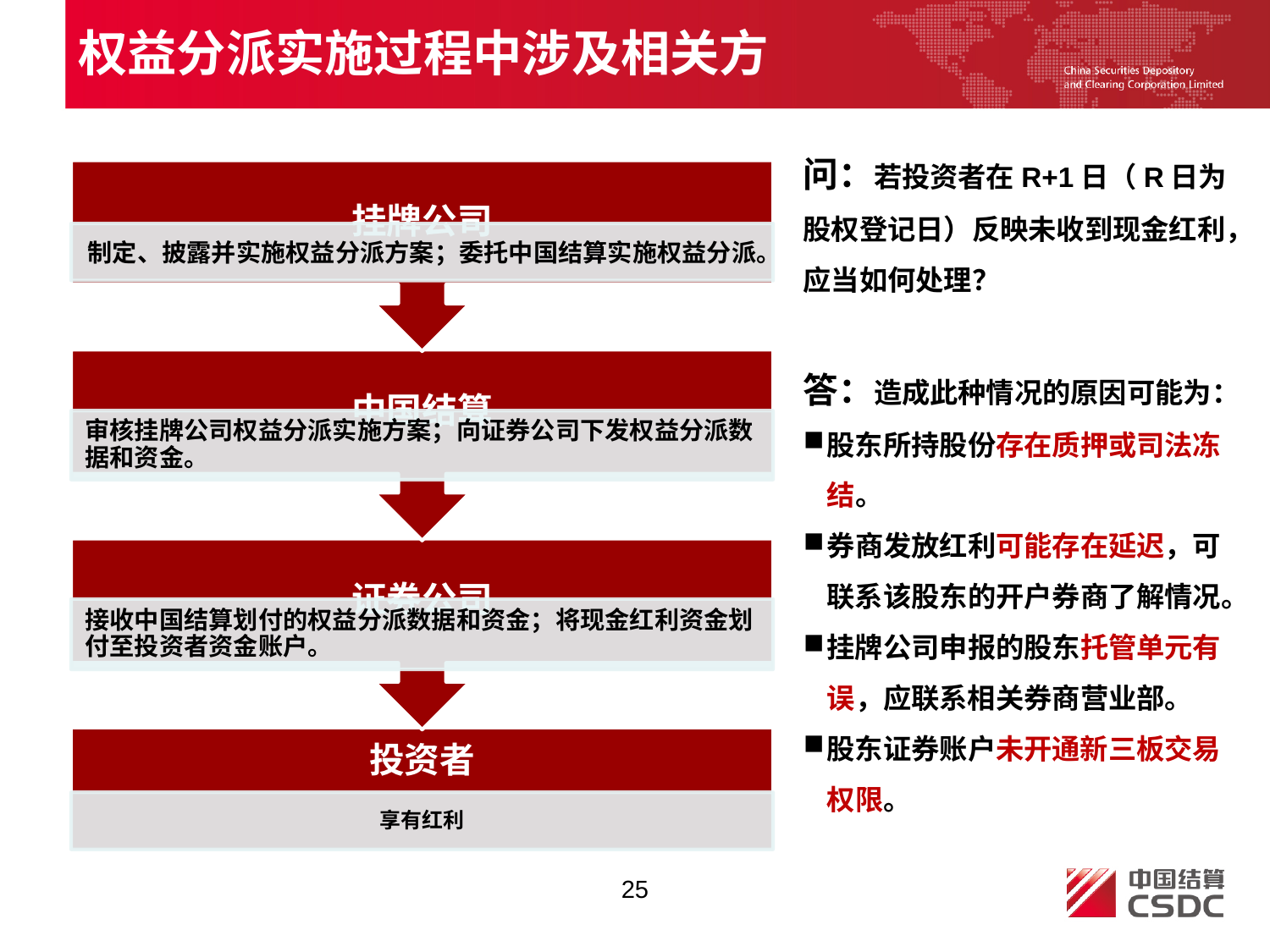

权益分派实施过程中涉及相关方
问：若投资者在R+1日（R日为股权登记日）反映未收到现金红利，应当如何处理？

答：造成此种情况的原因可能为：
股东所持股份存在质押或司法冻结。
券商发放红利可能存在延迟，可联系该股东的开户券商了解情况。
挂牌公司申报的股东托管单元有误，应联系相关券商营业部。
股东证券账户未开通新三板交易权限。
投资者
享有红利
证券公司
接收中国结算划付的权益分派数据和资金；将现金红利资金划付至投资者资金账户。
中国结算
审核挂牌公司权益分派实施方案；向证券公司下发权益分派数据和资金。
挂牌公司
制定、披露并实施权益分派方案；委托中国结算实施权益分派。
25